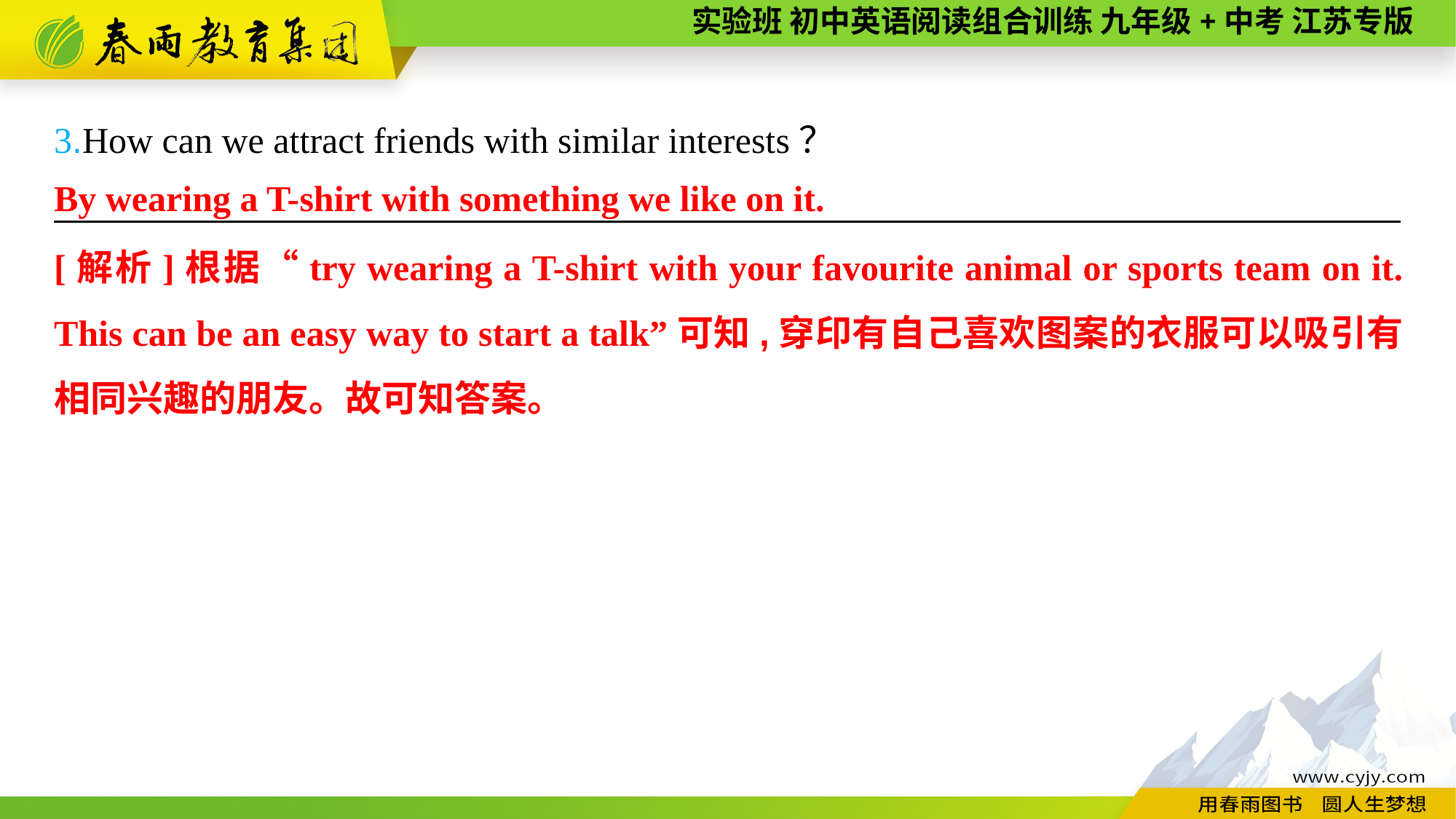

3.How can we attract friends with similar interests？
————————                        ——  ————                                                  ————
By wearing a T-shirt with something we like on it.
[解析]根据“try wearing a T-shirt with your favourite animal or sports team on it. This can be an easy way to start a talk”可知,穿印有自己喜欢图案的衣服可以吸引有相同兴趣的朋友。故可知答案。